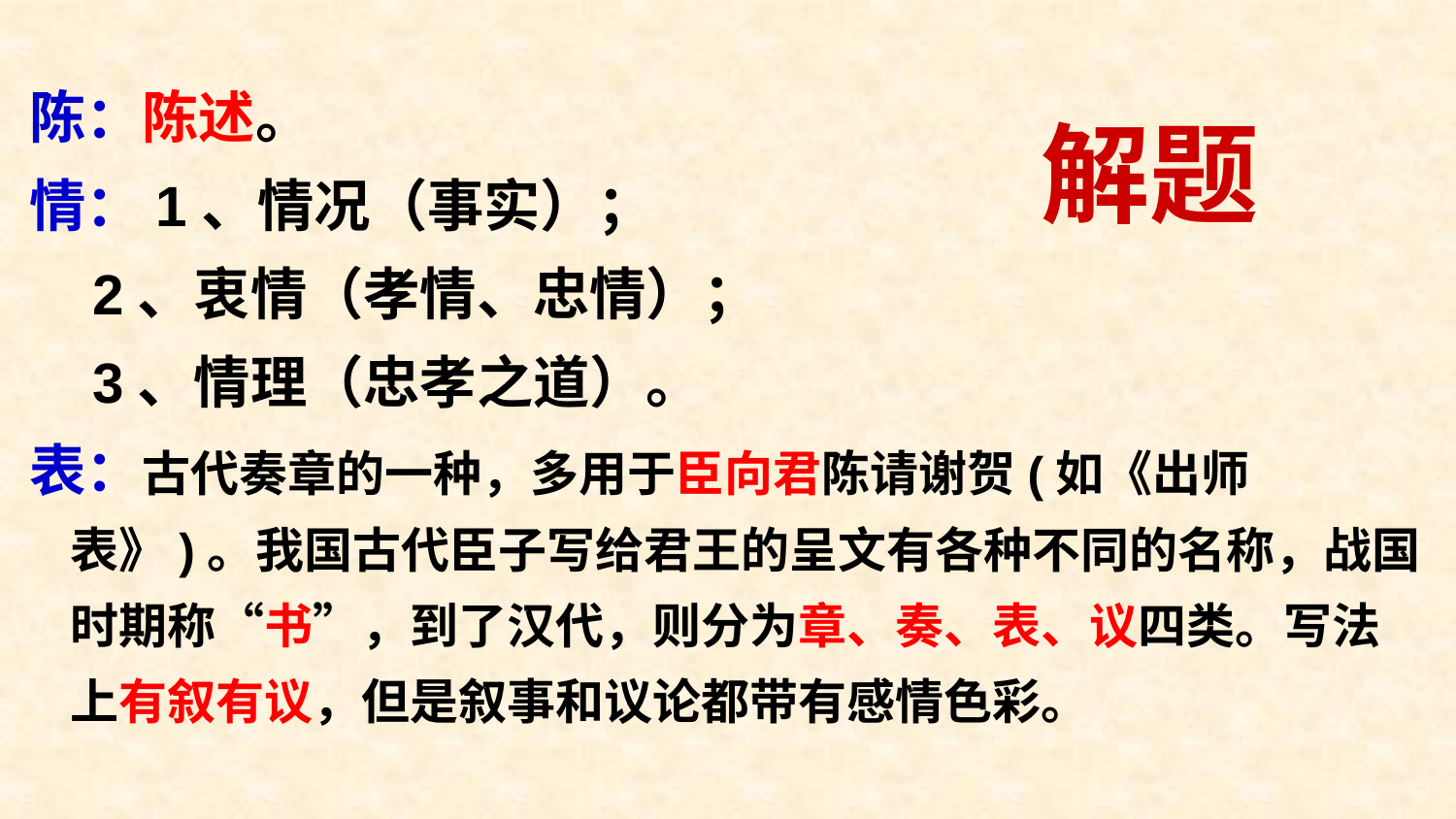

陈：陈述。
情：1、情况（事实）；
    2、衷情（孝情、忠情）；
    3、情理（忠孝之道）。
表：古代奏章的一种，多用于臣向君陈请谢贺(如《出师表》)。我国古代臣子写给君王的呈文有各种不同的名称，战国时期称“书”，到了汉代，则分为章、奏、表、议四类。写法上有叙有议，但是叙事和议论都带有感情色彩。
# 解题